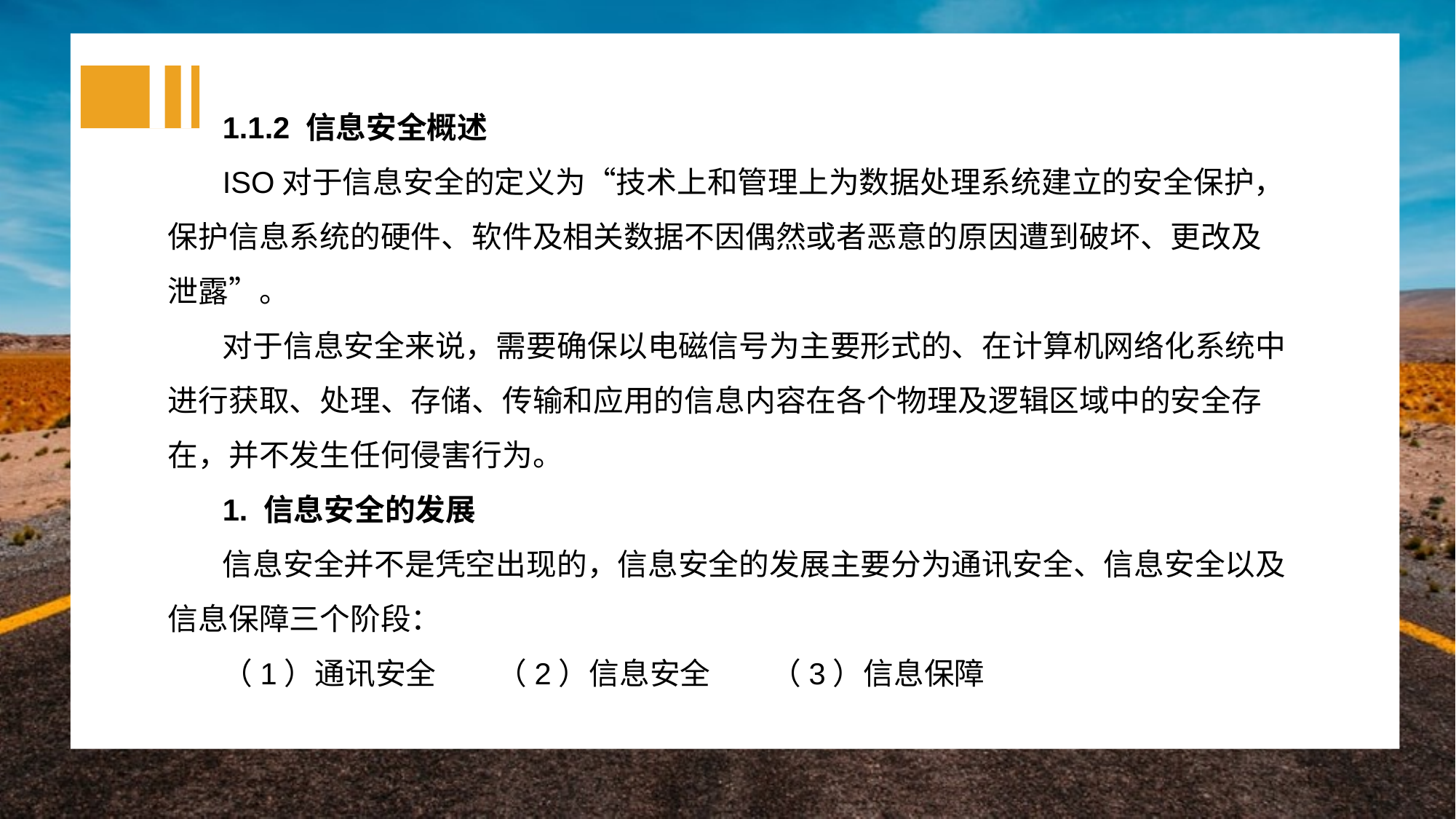

1.1.2 信息安全概述
ISO对于信息安全的定义为“技术上和管理上为数据处理系统建立的安全保护，保护信息系统的硬件、软件及相关数据不因偶然或者恶意的原因遭到破坏、更改及泄露”。
对于信息安全来说，需要确保以电磁信号为主要形式的、在计算机网络化系统中进行获取、处理、存储、传输和应用的信息内容在各个物理及逻辑区域中的安全存在，并不发生任何侵害行为。
1. 信息安全的发展
信息安全并不是凭空出现的，信息安全的发展主要分为通讯安全、信息安全以及信息保障三个阶段：
（1）通讯安全         （2）信息安全         （3）信息保障